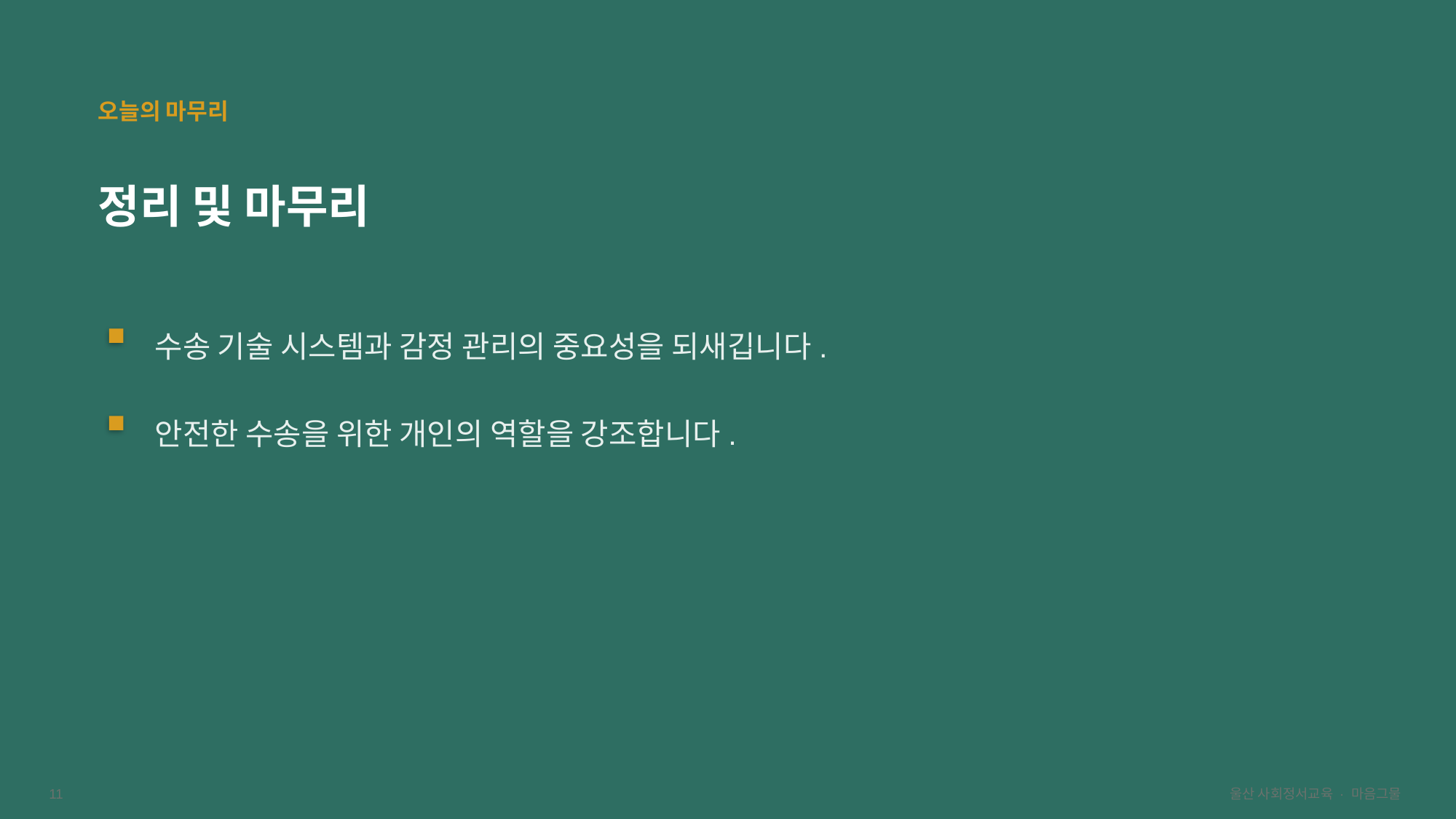

오늘의 마무리
정리 및 마무리
수송 기술 시스템과 감정 관리의 중요성을 되새깁니다.

안전한 수송을 위한 개인의 역할을 강조합니다.

11
울산 사회정서교육 · 마음그물